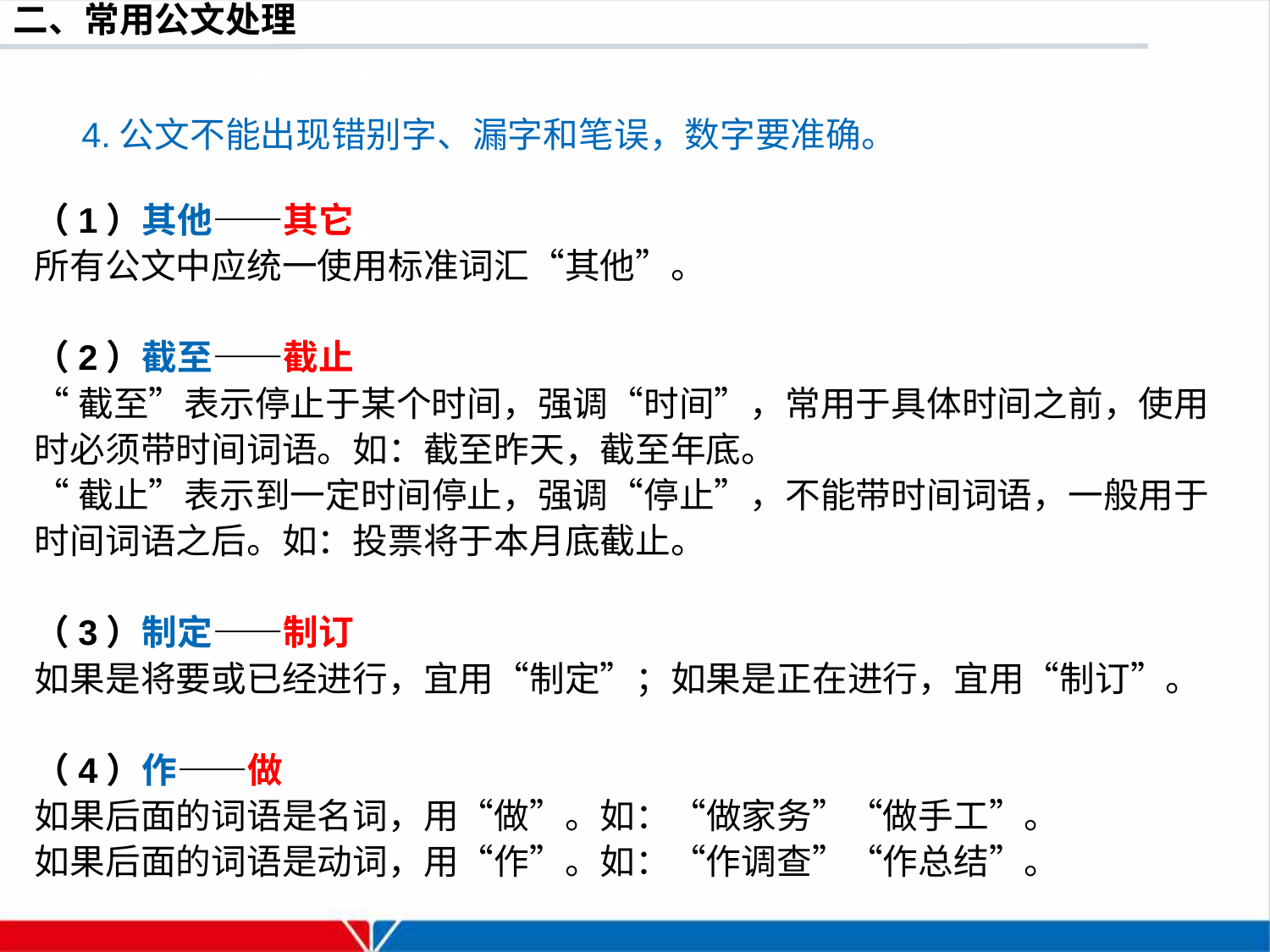

4.公文不能出现错别字、漏字和笔误，数字要准确。
（1）其他——其它
所有公文中应统一使用标准词汇“其他”。

（2）截至——截止
“截至”表示停止于某个时间，强调“时间”，常用于具体时间之前，使用时必须带时间词语。如：截至昨天，截至年底。
“截止”表示到一定时间停止，强调“停止”，不能带时间词语，一般用于时间词语之后。如：投票将于本月底截止。

（3）制定——制订
如果是将要或已经进行，宜用“制定”；如果是正在进行，宜用“制订”。

（4）作——做
如果后面的词语是名词，用“做”。如：“做家务”“做手工”。
如果后面的词语是动词，用“作”。如：“作调查”“作总结”。